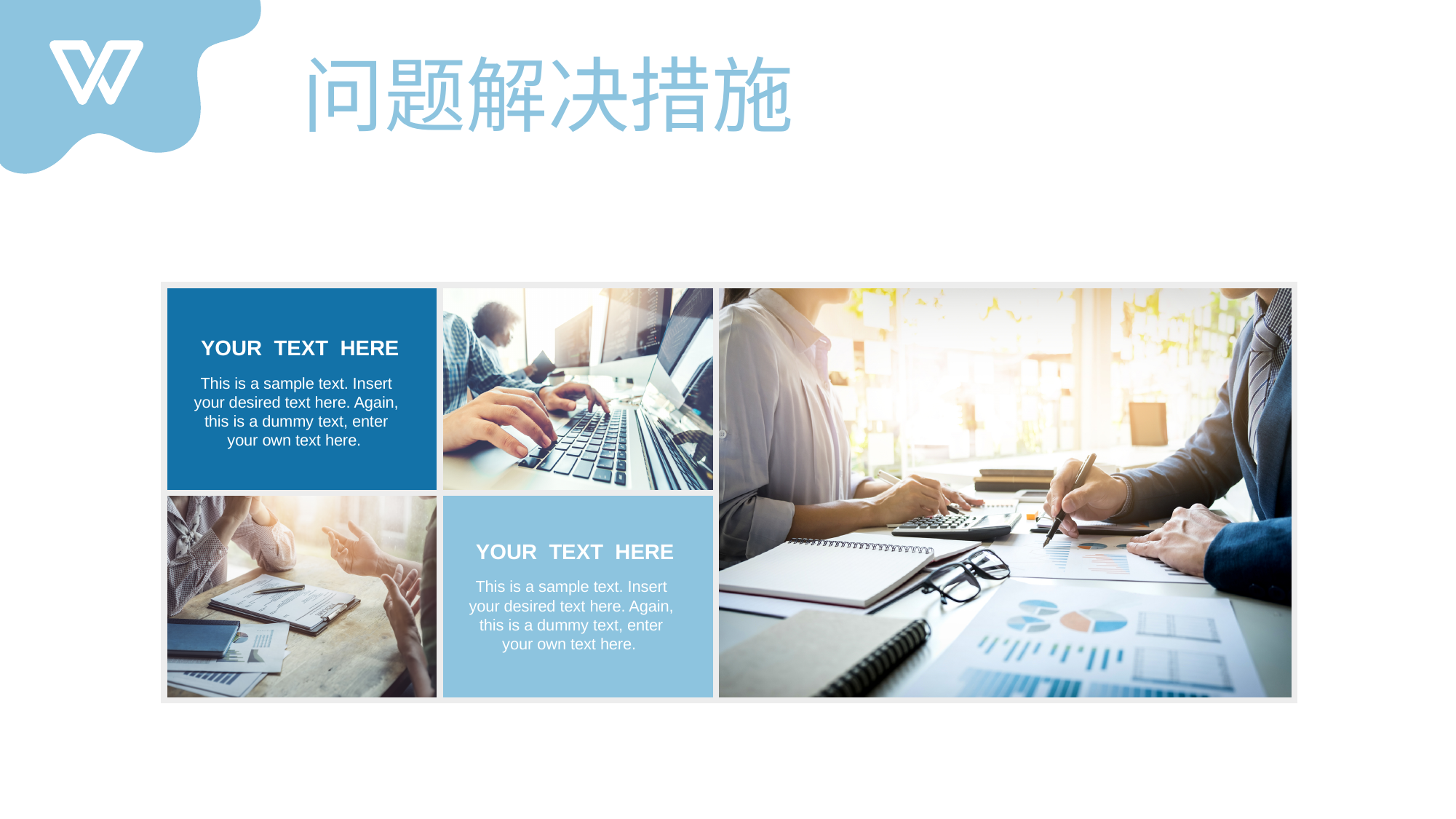

问题解决措施

YOUR  TEXT  HERE
This is a sample text. Insert your desired text here. Again, this is a dummy text, enter your own text here.

YOUR  TEXT  HERE
This is a sample text. Insert your desired text here. Again, this is a dummy text, enter your own text here.